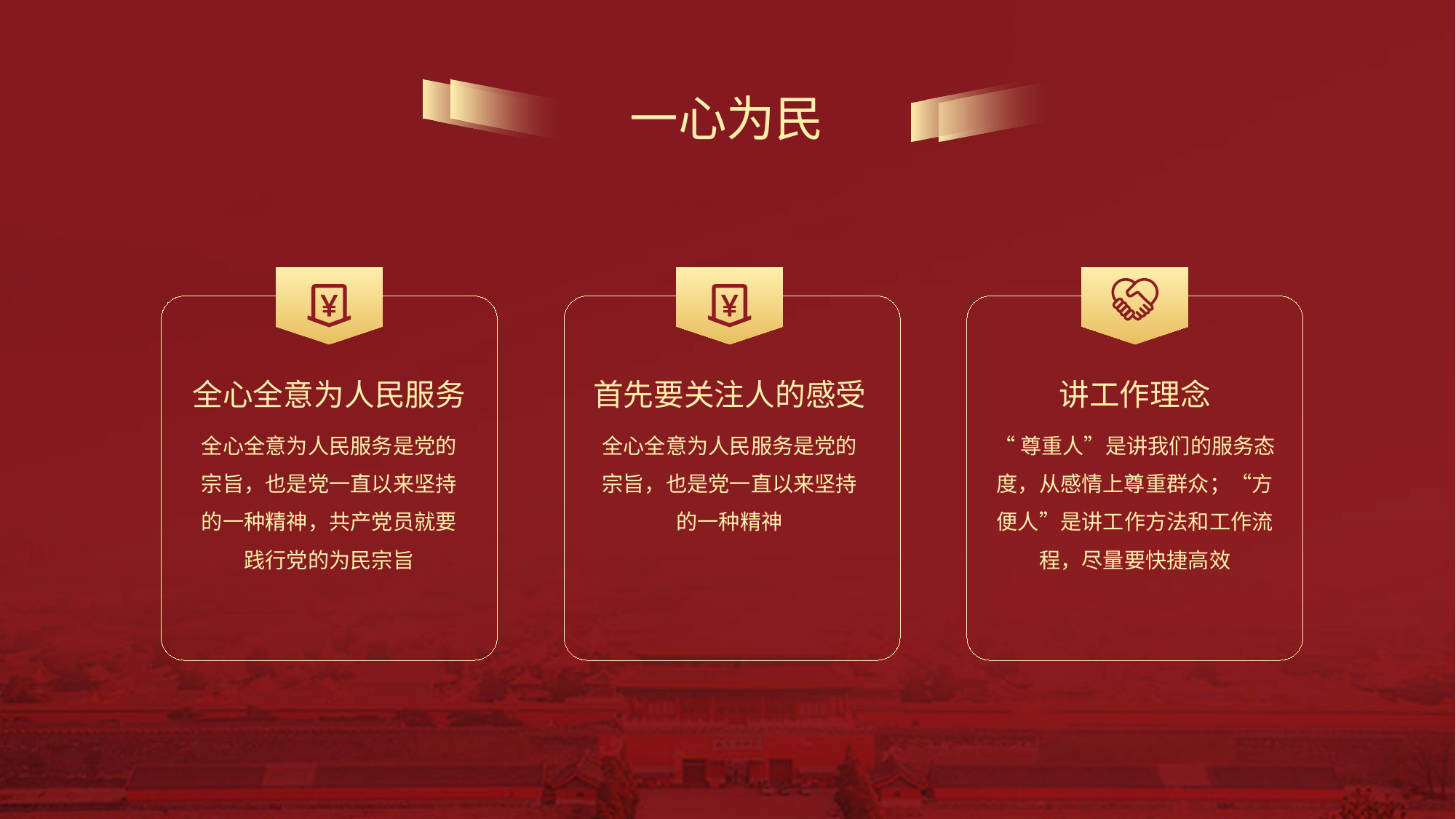

一心为民

全心全意为人民服务
首先要关注人的感受
讲工作理念
全心全意为人民服务是党的宗旨，也是党一直以来坚持的一种精神，共产党员就要践行党的为民宗旨
全心全意为人民服务是党的宗旨，也是党一直以来坚持的一种精神
“尊重人”是讲我们的服务态度，从感情上尊重群众；“方便人”是讲工作方法和工作流程，尽量要快捷高效